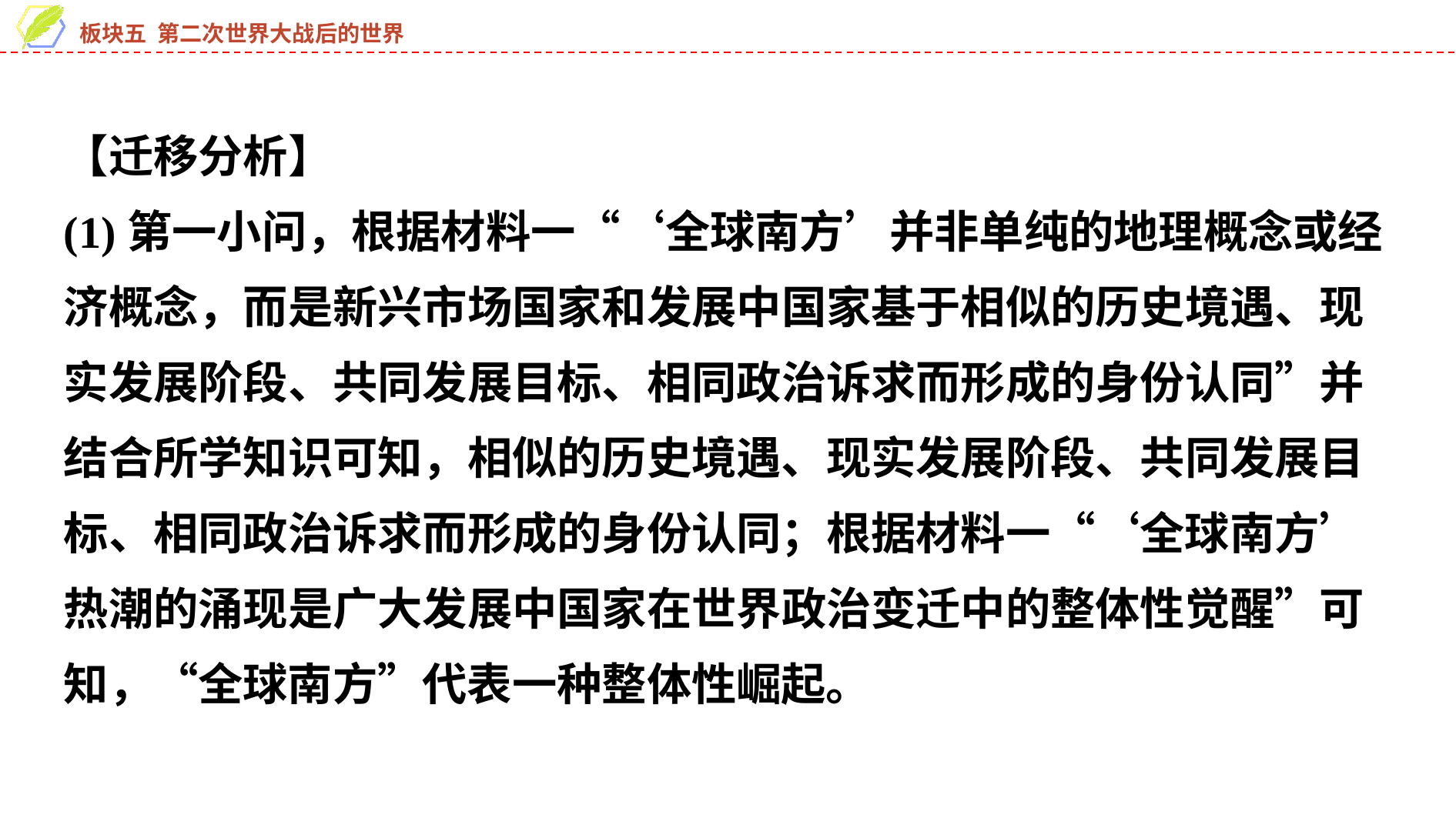

【迁移分析】
(1)第一小问，根据材料一“‘全球南方’并非单纯的地理概念或经济概念，而是新兴市场国家和发展中国家基于相似的历史境遇、现实发展阶段、共同发展目标、相同政治诉求而形成的身份认同”并结合所学知识可知，相似的历史境遇、现实发展阶段、共同发展目标、相同政治诉求而形成的身份认同；根据材料一“‘全球南方’热潮的涌现是广大发展中国家在世界政治变迁中的整体性觉醒”可知，“全球南方”代表一种整体性崛起。